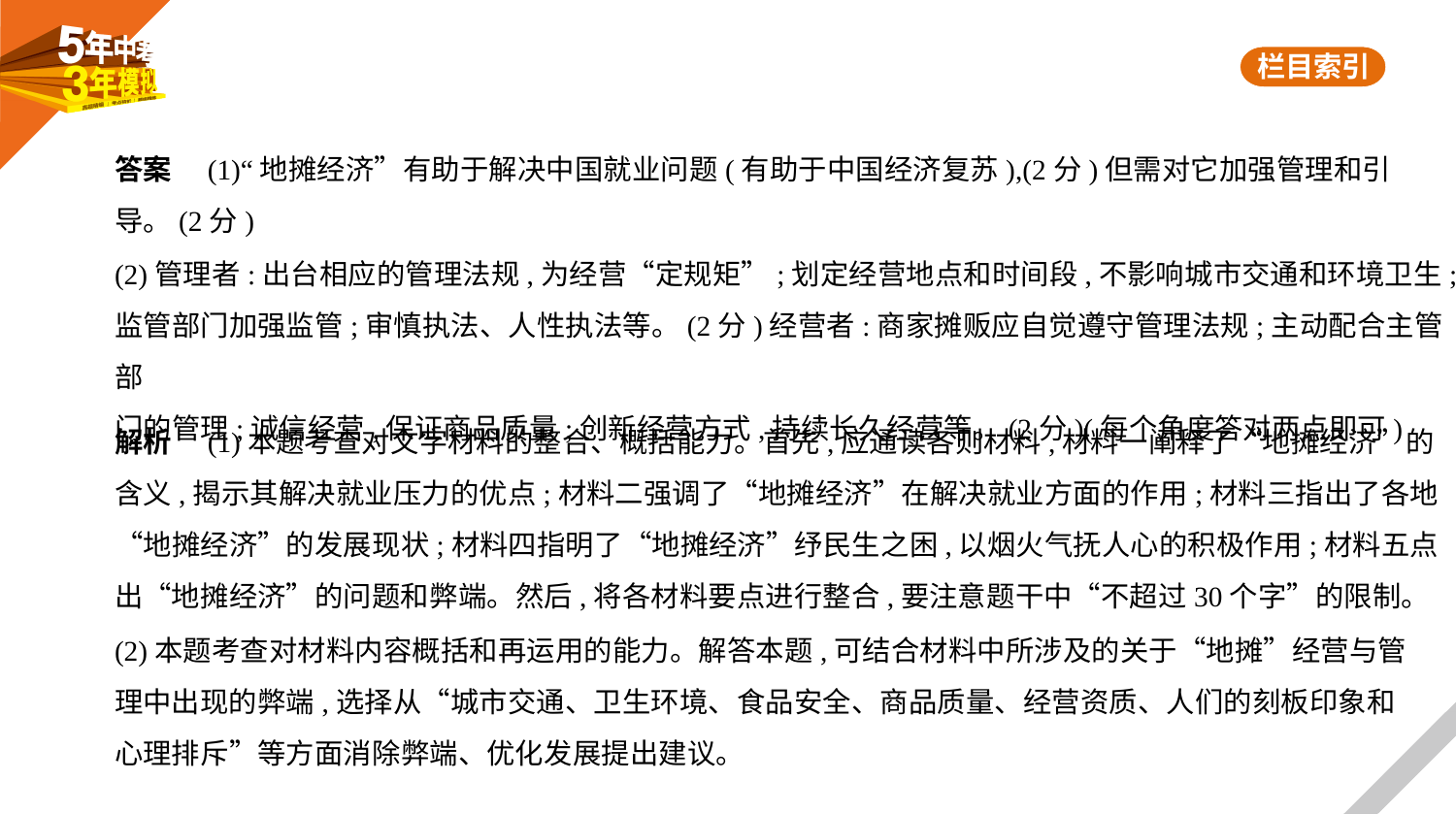

答案　(1)“地摊经济”有助于解决中国就业问题(有助于中国经济复苏),(2分)但需对它加强管理和引
导。(2分)
(2)管理者:出台相应的管理法规,为经营“定规矩”;划定经营地点和时间段,不影响城市交通和环境卫生;
监管部门加强监管;审慎执法、人性执法等。(2分)经营者:商家摊贩应自觉遵守管理法规;主动配合主管部
门的管理;诚信经营,保证商品质量;创新经营方式,持续长久经营等。(2分)(每个角度答对两点即可)
解析　(1)本题考查对文字材料的整合、概括能力。首先,应通读各则材料,材料一阐释了“地摊经济”的
含义,揭示其解决就业压力的优点;材料二强调了“地摊经济”在解决就业方面的作用;材料三指出了各地
“地摊经济”的发展现状;材料四指明了“地摊经济”纾民生之困,以烟火气抚人心的积极作用;材料五点
出“地摊经济”的问题和弊端。然后,将各材料要点进行整合,要注意题干中“不超过30个字”的限制。
(2)本题考查对材料内容概括和再运用的能力。解答本题,可结合材料中所涉及的关于“地摊”经营与管
理中出现的弊端,选择从“城市交通、卫生环境、食品安全、商品质量、经营资质、人们的刻板印象和
心理排斥”等方面消除弊端、优化发展提出建议。